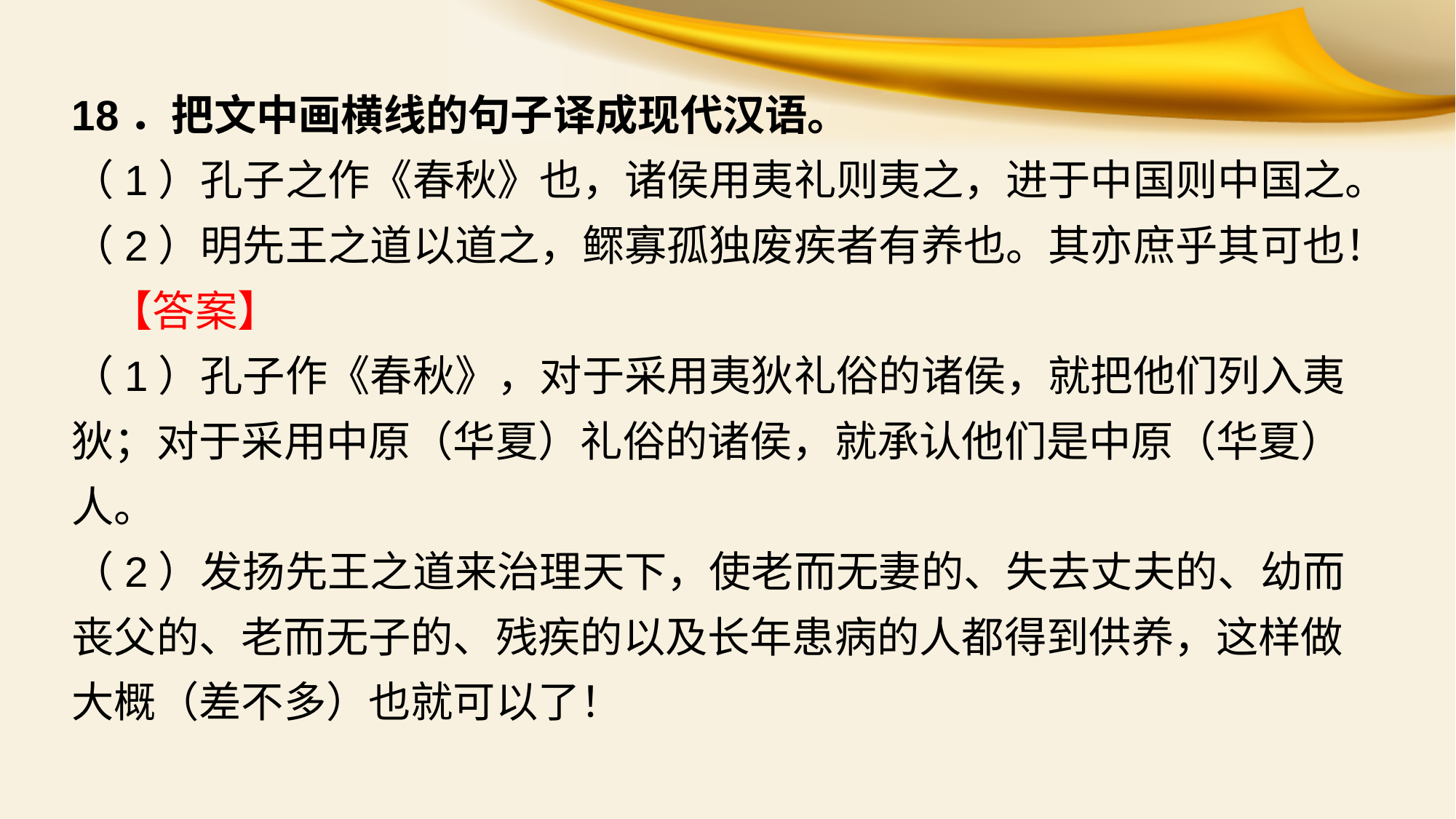

18．把文中画横线的句子译成现代汉语。
（1）孔子之作《春秋》也，诸侯用夷礼则夷之，进于中国则中国之。
（2）明先王之道以道之，鳏寡孤独废疾者有养也。其亦庶乎其可也！
   【答案】
（1）孔子作《春秋》，对于采用夷狄礼俗的诸侯，就把他们列入夷狄；对于采用中原（华夏）礼俗的诸侯，就承认他们是中原（华夏）人。
（2）发扬先王之道来治理天下，使老而无妻的、失去丈夫的、幼而丧父的、老而无子的、残疾的以及长年患病的人都得到供养，这样做大概（差不多）也就可以了！